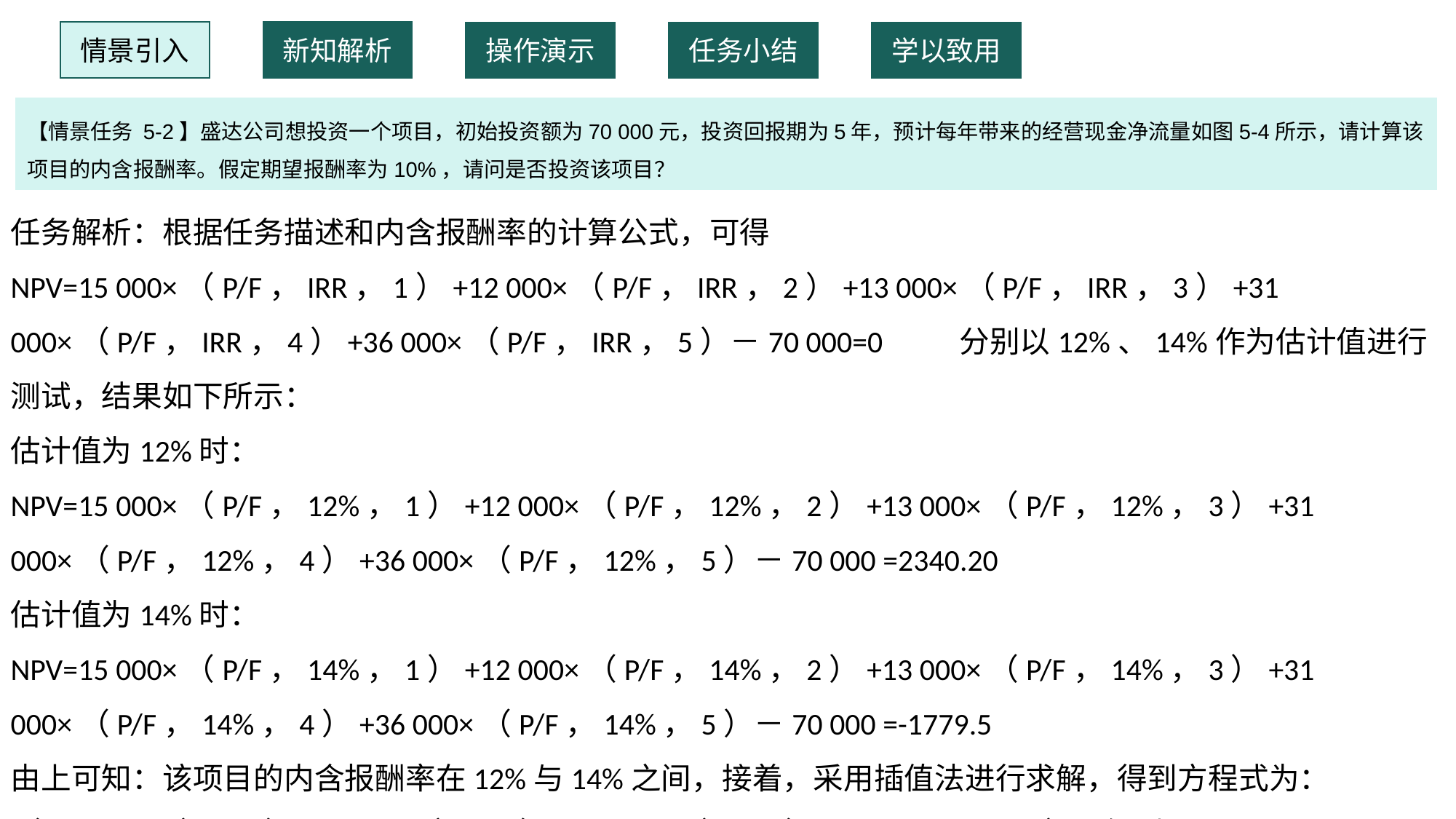

情景引入
新知解析
操作演示
任务小结
学以致用
【情景任务 5-2】盛达公司想投资一个项目，初始投资额为70 000元，投资回报期为5年，预计每年带来的经营现金净流量如图5-4所示，请计算该项目的内含报酬率。假定期望报酬率为10%，请问是否投资该项目？
任务解析：根据任务描述和内含报酬率的计算公式，可得
NPV=15 000×（P/F，IRR，1）+12 000×（P/F，IRR，2）+13 000×（P/F，IRR，3）+31 000×（P/F，IRR，4）+36 000×（P/F，IRR，5）－70 000=0          分别以12%、14%作为估计值进行测试，结果如下所示：
估计值为12%时：
NPV=15 000×（P/F，12%，1）+12 000×（P/F，12%，2）+13 000×（P/F，12%，3）+31 000×（P/F，12%，4）+36 000×（P/F，12%，5）－70 000 =2340.20
估计值为14%时：
NPV=15 000×（P/F，14%，1）+12 000×（P/F，14%，2）+13 000×（P/F，14%，3）+31 000×（P/F，14%，4）+36 000×（P/F，14%，5）－70 000 =-1779.5
由上可知：该项目的内含报酬率在12%与14%之间，接着，采用插值法进行求解，得到方程式为：
（12%－irr）÷（14%－12%）=（2340.20－0）÷（-1779.5－2340.20）    得到irr=13.14%